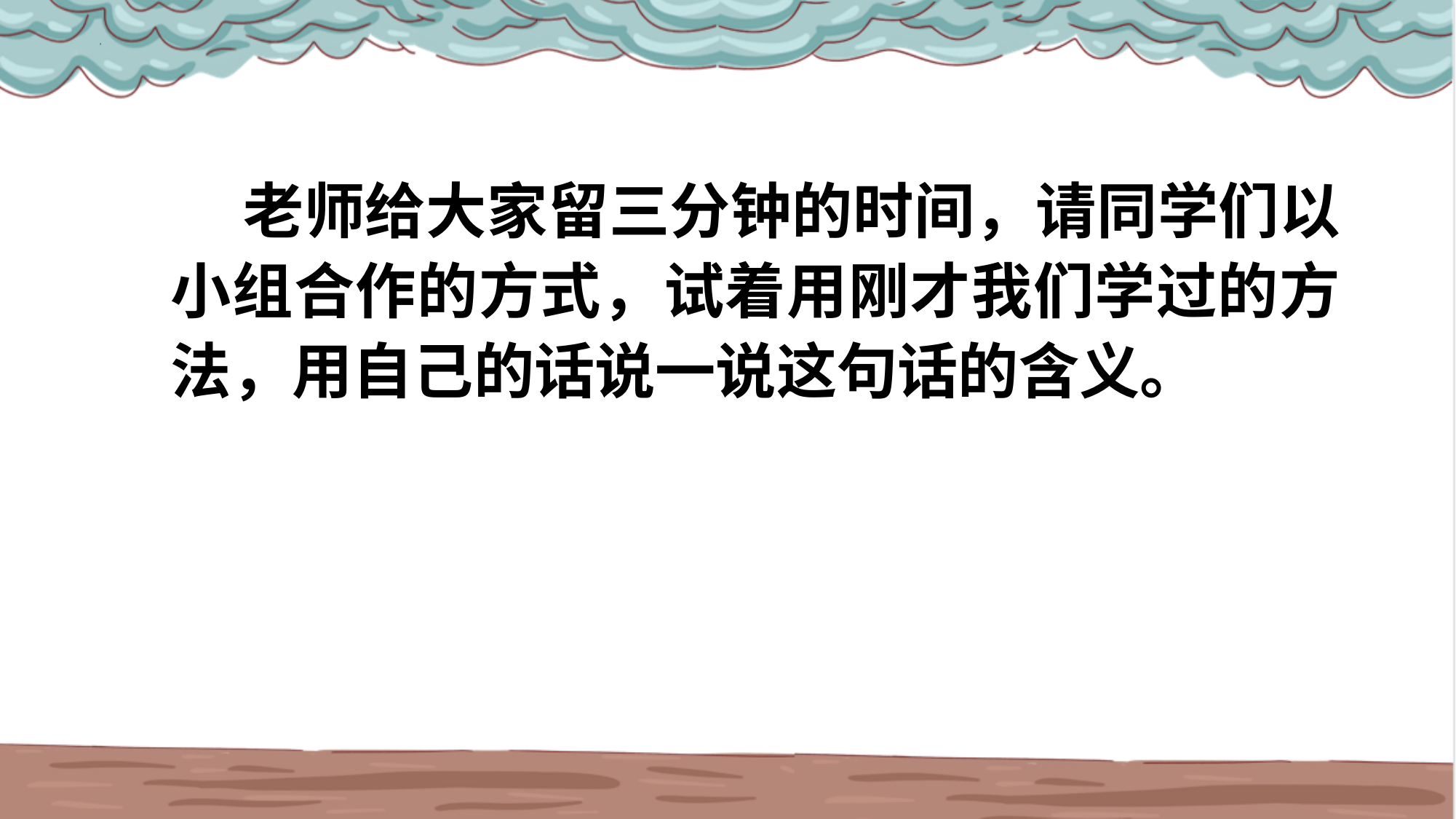

老师给大家留三分钟的时间，请同学们以小组合作的方式，试着用刚才我们学过的方法，用自己的话说一说这句话的含义。